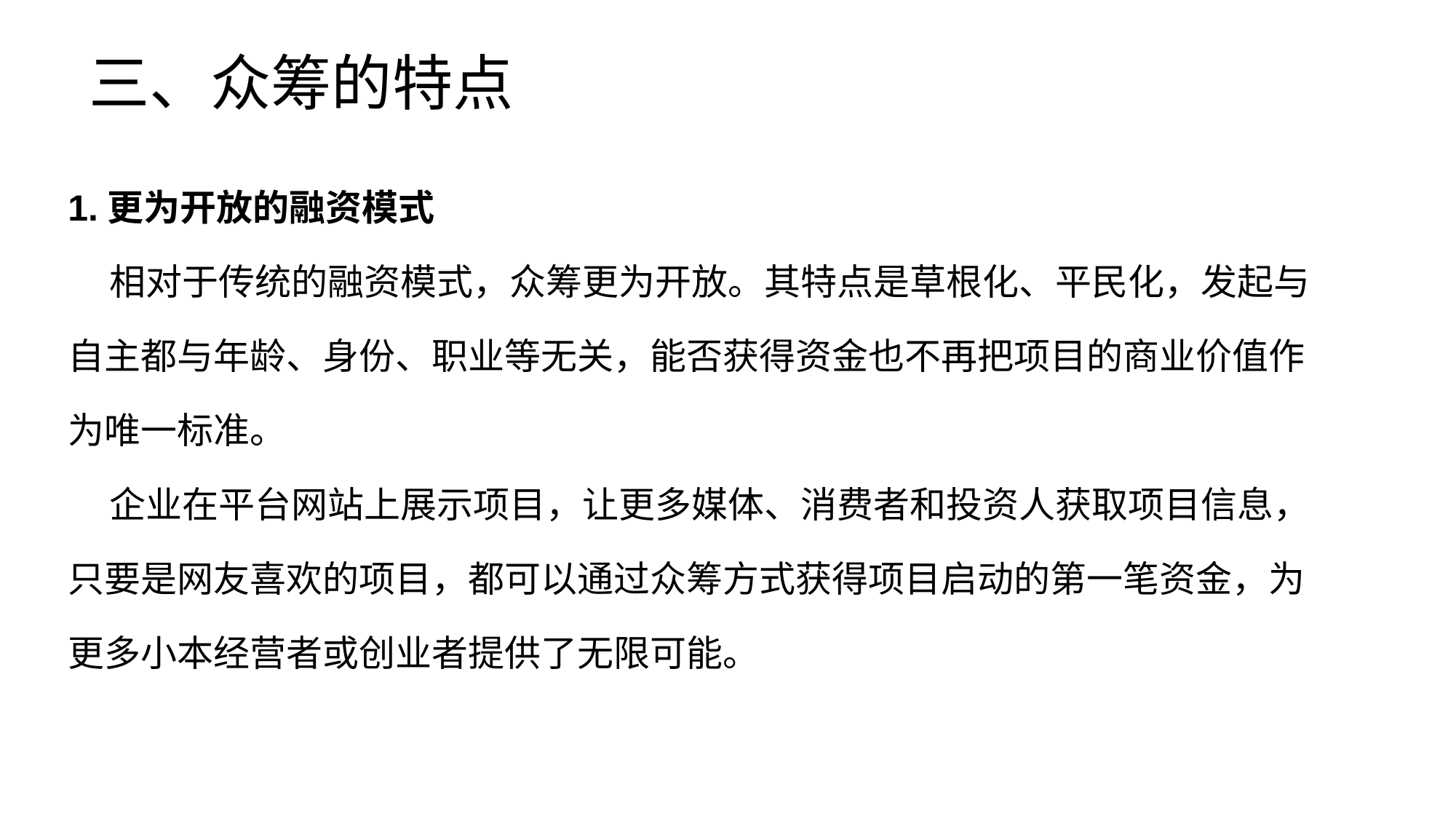

三、众筹的特点
1.更为开放的融资模式
    相对于传统的融资模式，众筹更为开放。其特点是草根化、平民化，发起与自主都与年龄、身份、职业等无关，能否获得资金也不再把项目的商业价值作为唯一标准。
    企业在平台网站上展示项目，让更多媒体、消费者和投资人获取项目信息，只要是网友喜欢的项目，都可以通过众筹方式获得项目启动的第一笔资金，为更多小本经营者或创业者提供了无限可能。